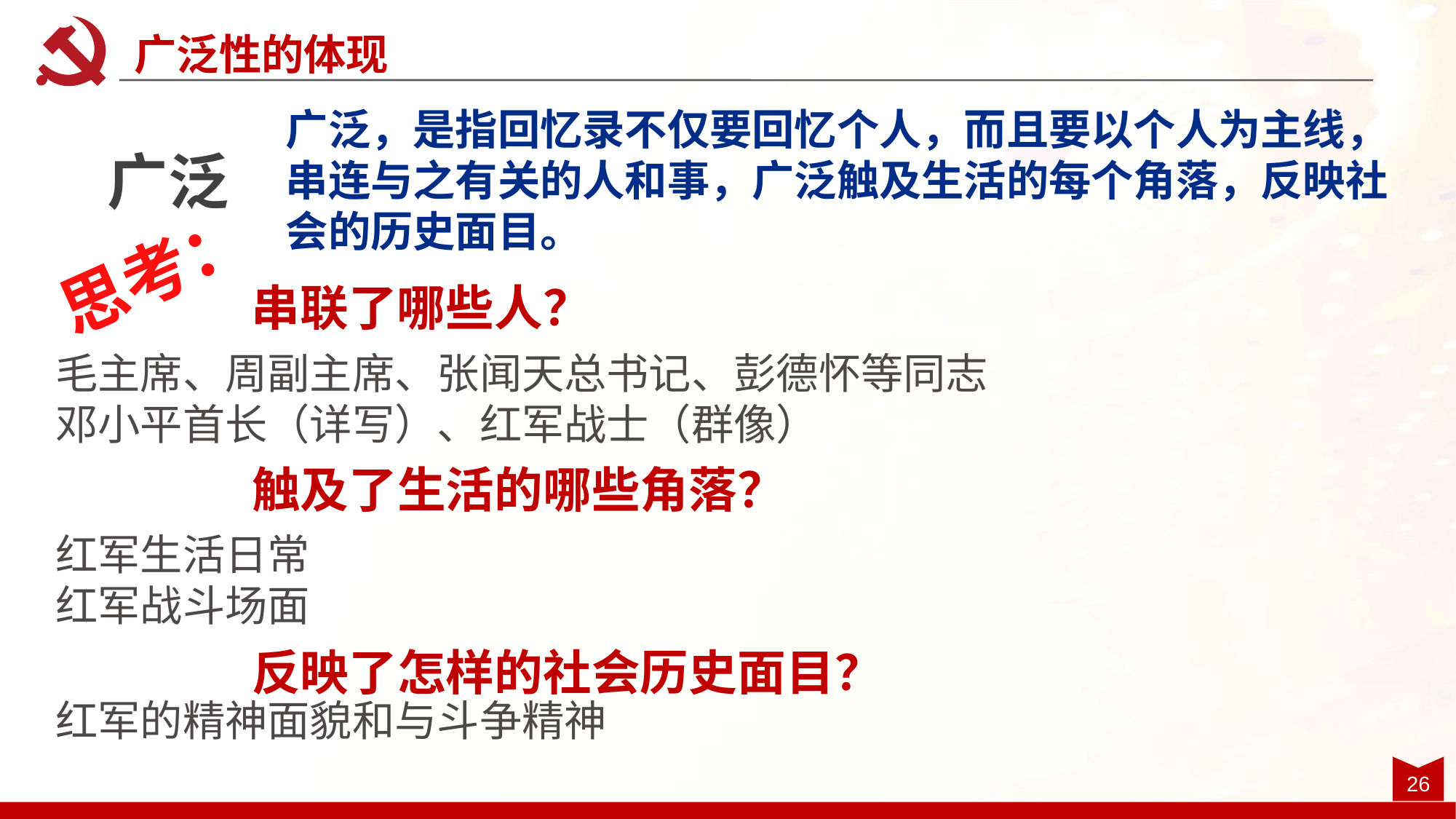

广泛性的体现

广泛，是指回忆录不仅要回忆个人，而且要以个人为主线，串连与之有关的人和事，广泛触及生活的每个角落，反映社会的历史面目。
广泛
思考：
串联了哪些人？
毛主席、周副主席、张闻天总书记、彭德怀等同志
邓小平首长（详写）、红军战士（群像）
触及了生活的哪些角落？
红军生活日常
红军战斗场面
反映了怎样的社会历史面目？
红军的精神面貌和与斗争精神